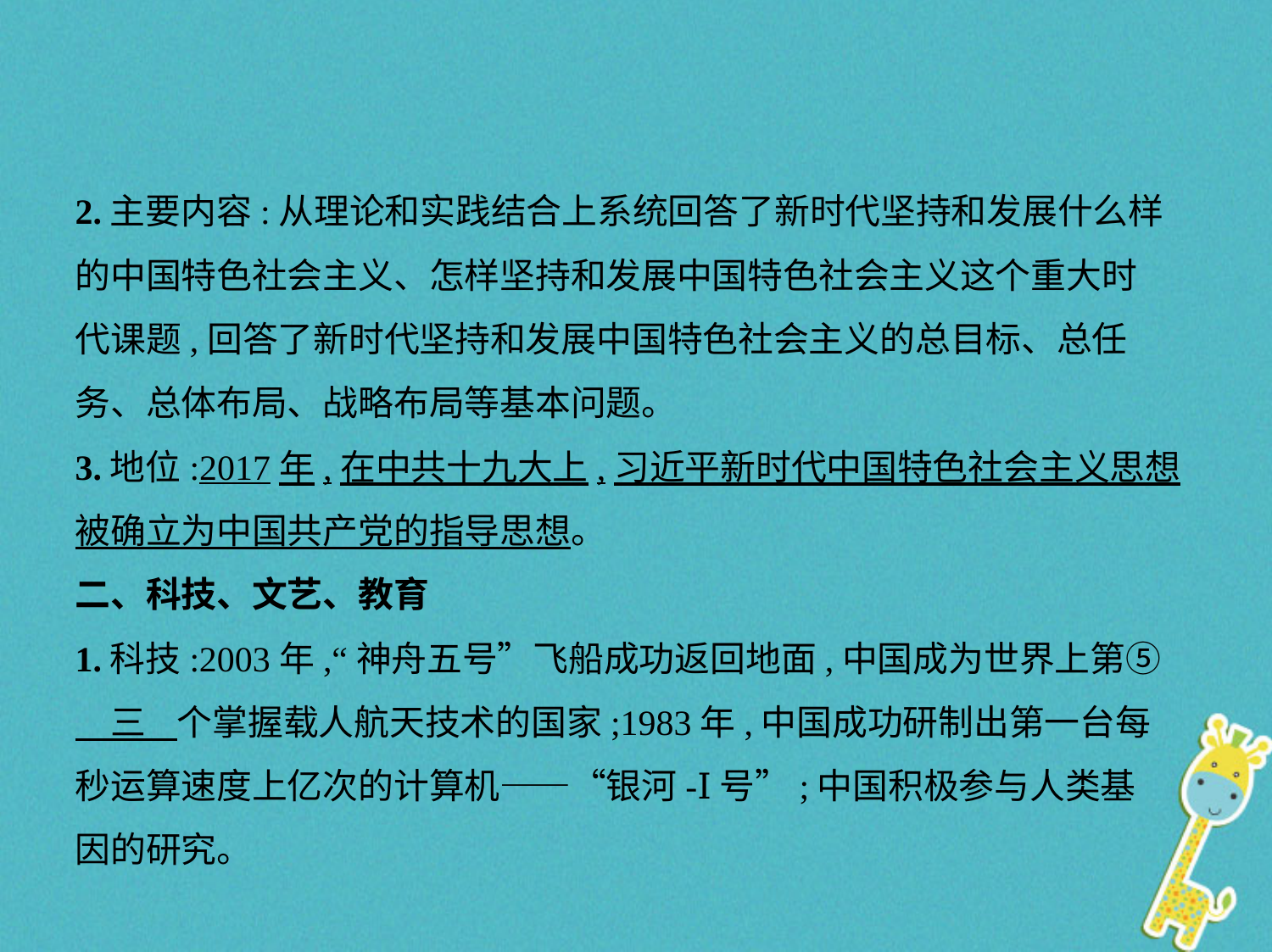

2.主要内容:从理论和实践结合上系统回答了新时代坚持和发展什么样
的中国特色社会主义、怎样坚持和发展中国特色社会主义这个重大时
代课题,回答了新时代坚持和发展中国特色社会主义的总目标、总任
务、总体布局、战略布局等基本问题。
3.地位:2017年,在中共十九大上,习近平新时代中国特色社会主义思想
被确立为中国共产党的指导思想。
二、科技、文艺、教育
1.科技:2003年,“神舟五号”飞船成功返回地面,中国成为世界上第⑤
　三    个掌握载人航天技术的国家;1983年,中国成功研制出第一台每
秒运算速度上亿次的计算机——“银河-Ⅰ号”;中国积极参与人类基
因的研究。